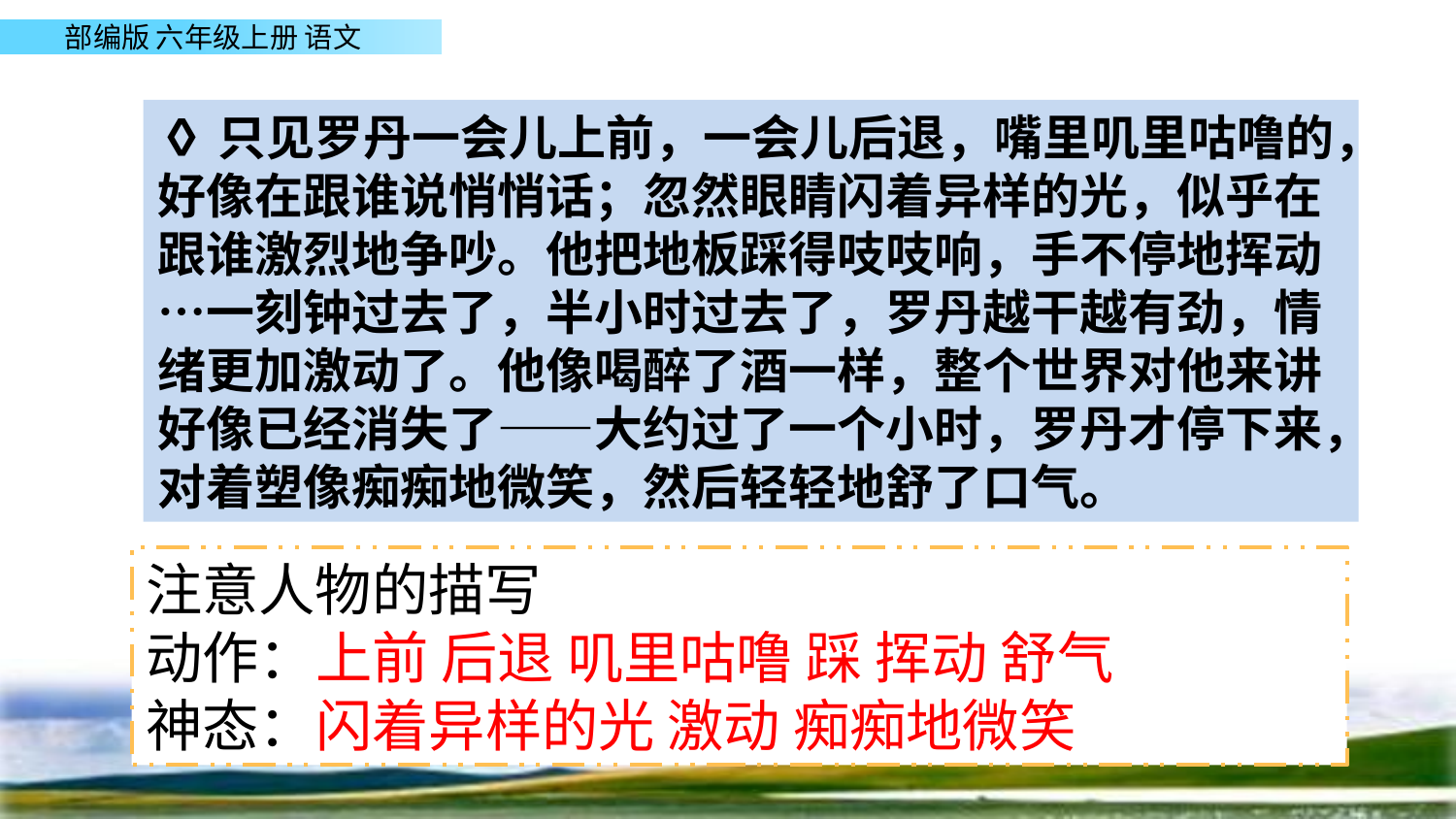

◊只见罗丹一会儿上前，一会儿后退，嘴里叽里咕噜的，好像在跟谁说悄悄话；忽然眼睛闪着异样的光，似乎在跟谁激烈地争吵。他把地板踩得吱吱响，手不停地挥动…一刻钟过去了，半小时过去了，罗丹越干越有劲，情绪更加激动了。他像喝醉了酒一样，整个世界对他来讲好像已经消失了——大约过了一个小时，罗丹才停下来，对着塑像痴痴地微笑，然后轻轻地舒了口气。
注意人物的描写
动作：上前 后退 叽里咕噜 踩 挥动 舒气
神态：闪着异样的光 激动 痴痴地微笑